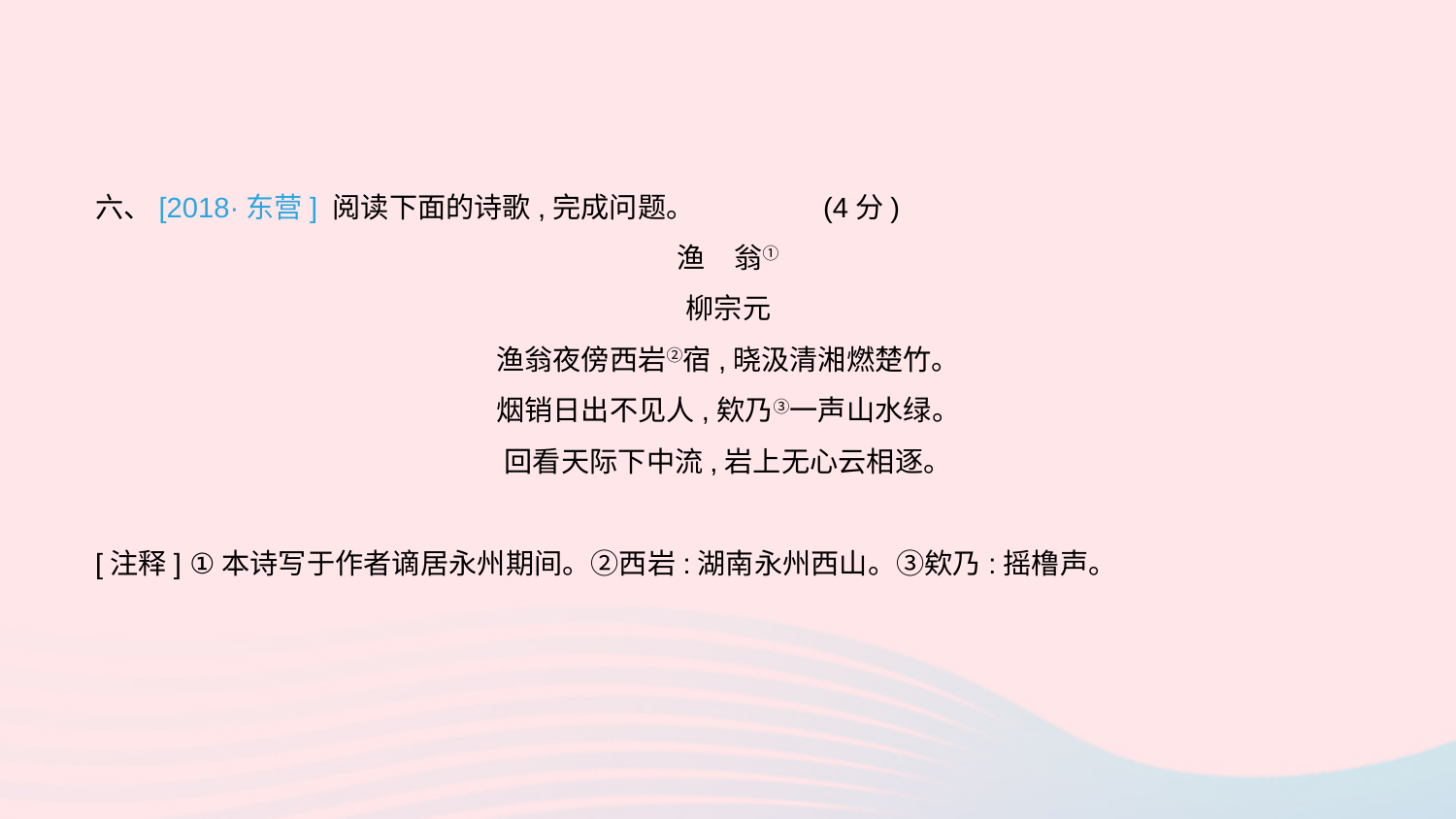

六、[2018·东营] 阅读下面的诗歌,完成问题。	(4分)
渔　翁①
柳宗元
渔翁夜傍西岩②宿,晓汲清湘燃楚竹。
烟销日出不见人,欸乃③一声山水绿。
回看天际下中流,岩上无心云相逐。

[注释] ①本诗写于作者谪居永州期间。②西岩:湖南永州西山。③欸乃:摇橹声。